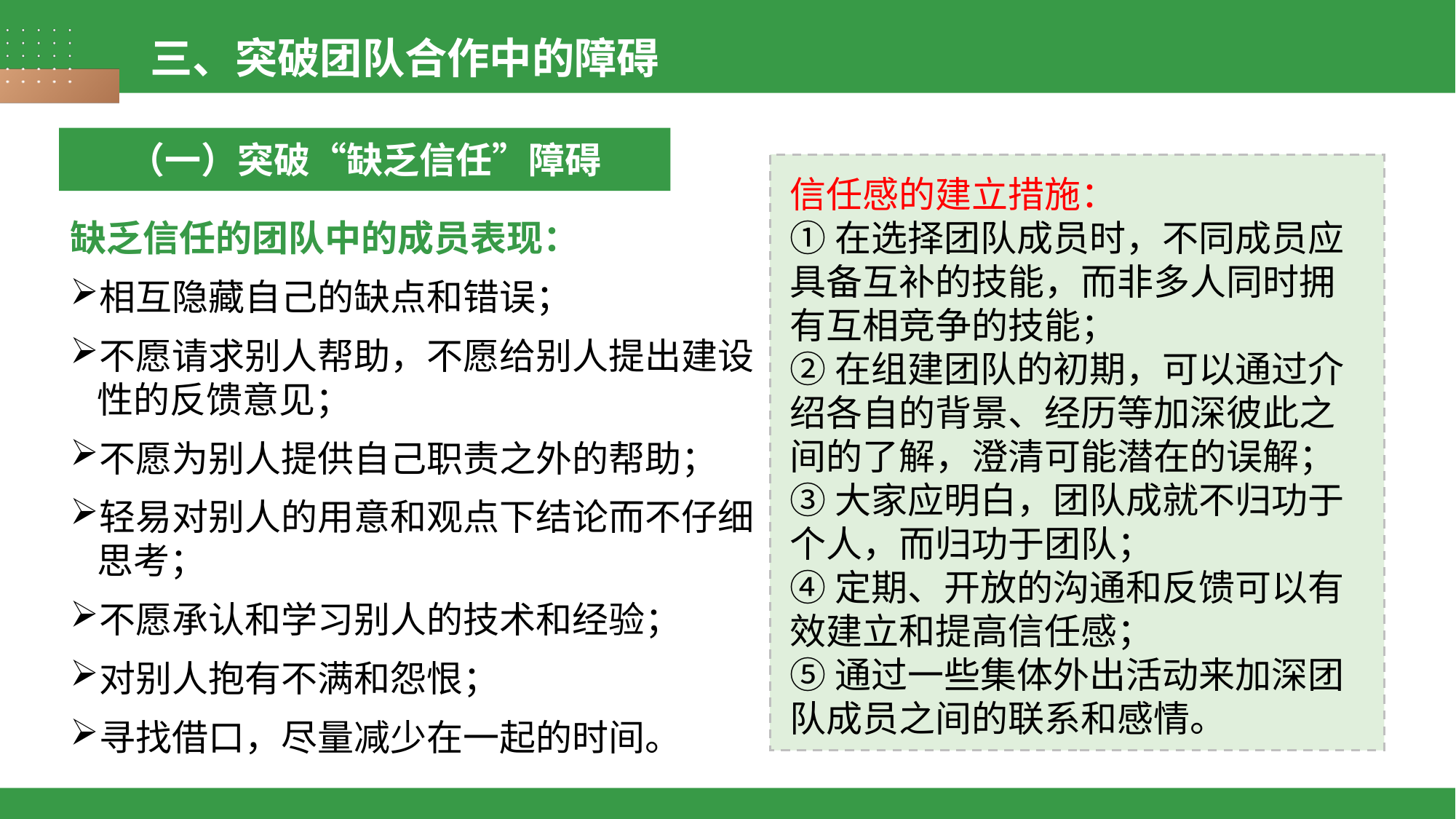

三、突破团队合作中的障碍
（一）突破“缺乏信任”障碍

信任感的建立措施：
①在选择团队成员时，不同成员应具备互补的技能，而非多人同时拥有互相竞争的技能；
②在组建团队的初期，可以通过介绍各自的背景、经历等加深彼此之间的了解，澄清可能潜在的误解；
③大家应明白，团队成就不归功于个人，而归功于团队；
④定期、开放的沟通和反馈可以有效建立和提高信任感；
⑤通过一些集体外出活动来加深团队成员之间的联系和感情。
缺乏信任的团队中的成员表现：
相互隐藏自己的缺点和错误；
不愿请求别人帮助，不愿给别人提出建设性的反馈意见；
不愿为别人提供自己职责之外的帮助；
轻易对别人的用意和观点下结论而不仔细思考；
不愿承认和学习别人的技术和经验；
对别人抱有不满和怨恨；
寻找借口，尽量减少在一起的时间。